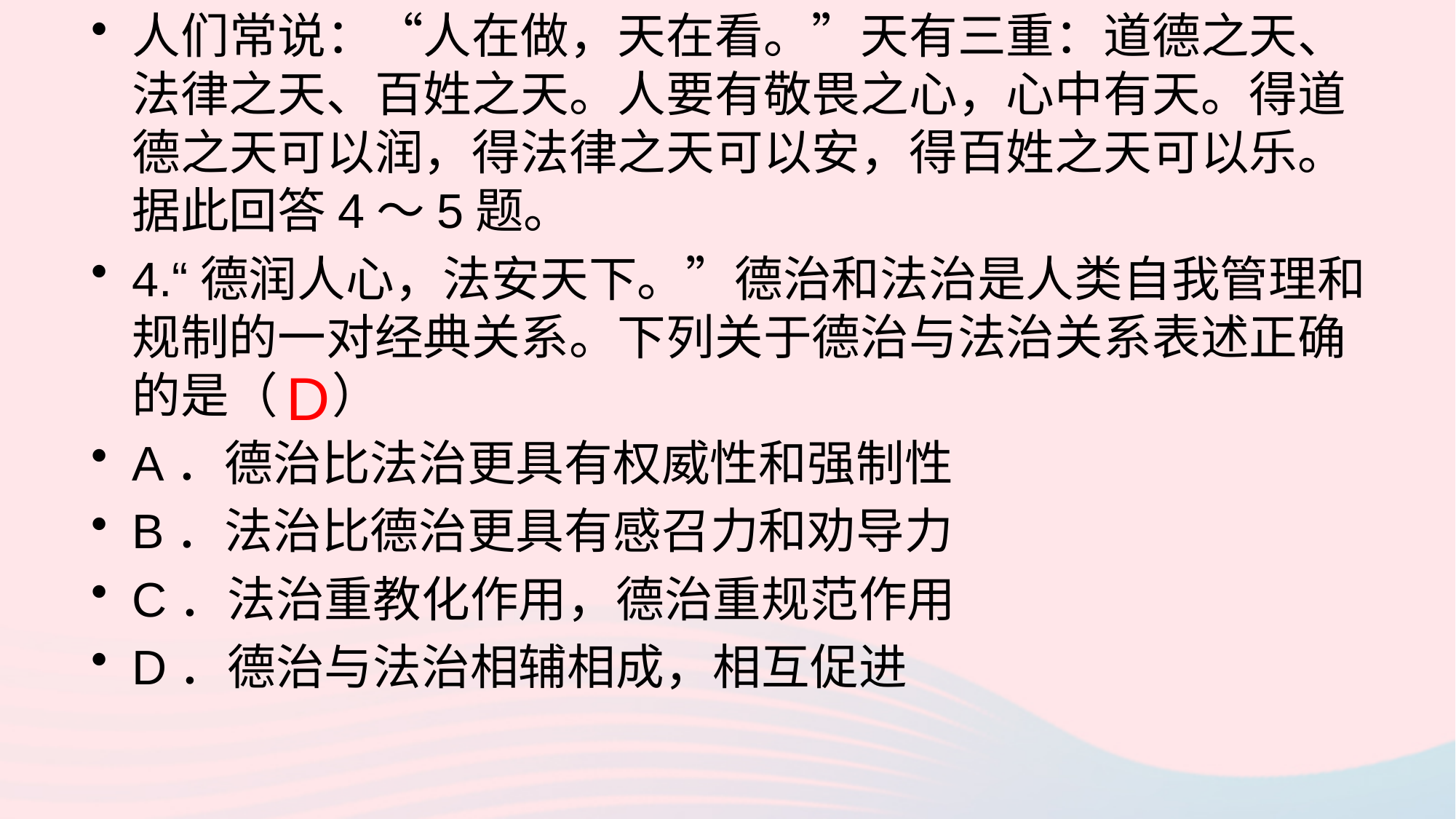

人们常说：“人在做，天在看。”天有三重：道德之天、法律之天、百姓之天。人要有敬畏之心，心中有天。得道德之天可以润，得法律之天可以安，得百姓之天可以乐。据此回答4～5题。
4.“德润人心，法安天下。”德治和法治是人类自我管理和规制的一对经典关系。下列关于德治与法治关系表述正确的是（     ）
A．德治比法治更具有权威性和强制性
B．法治比德治更具有感召力和劝导力
C．法治重教化作用，德治重规范作用
D．德治与法治相辅相成，相互促进
D